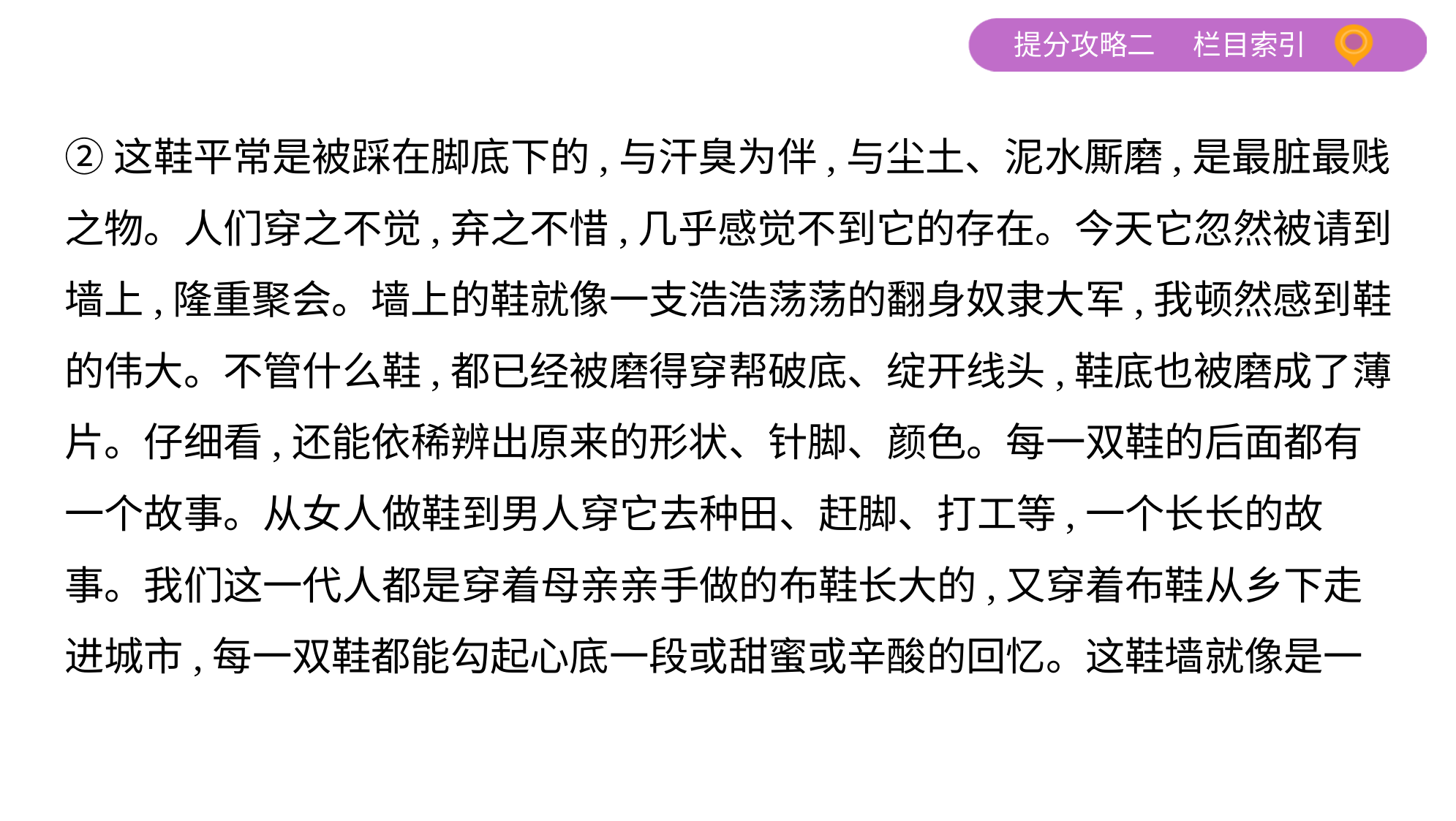

②这鞋平常是被踩在脚底下的,与汗臭为伴,与尘土、泥水厮磨,是最脏最贱
之物。人们穿之不觉,弃之不惜,几乎感觉不到它的存在。今天它忽然被请到
墙上,隆重聚会。墙上的鞋就像一支浩浩荡荡的翻身奴隶大军,我顿然感到鞋
的伟大。不管什么鞋,都已经被磨得穿帮破底、绽开线头,鞋底也被磨成了薄
片。仔细看,还能依稀辨出原来的形状、针脚、颜色。每一双鞋的后面都有
一个故事。从女人做鞋到男人穿它去种田、赶脚、打工等,一个长长的故
事。我们这一代人都是穿着母亲亲手做的布鞋长大的,又穿着布鞋从乡下走
进城市,每一双鞋都能勾起心底一段或甜蜜或辛酸的回忆。这鞋墙就像是一